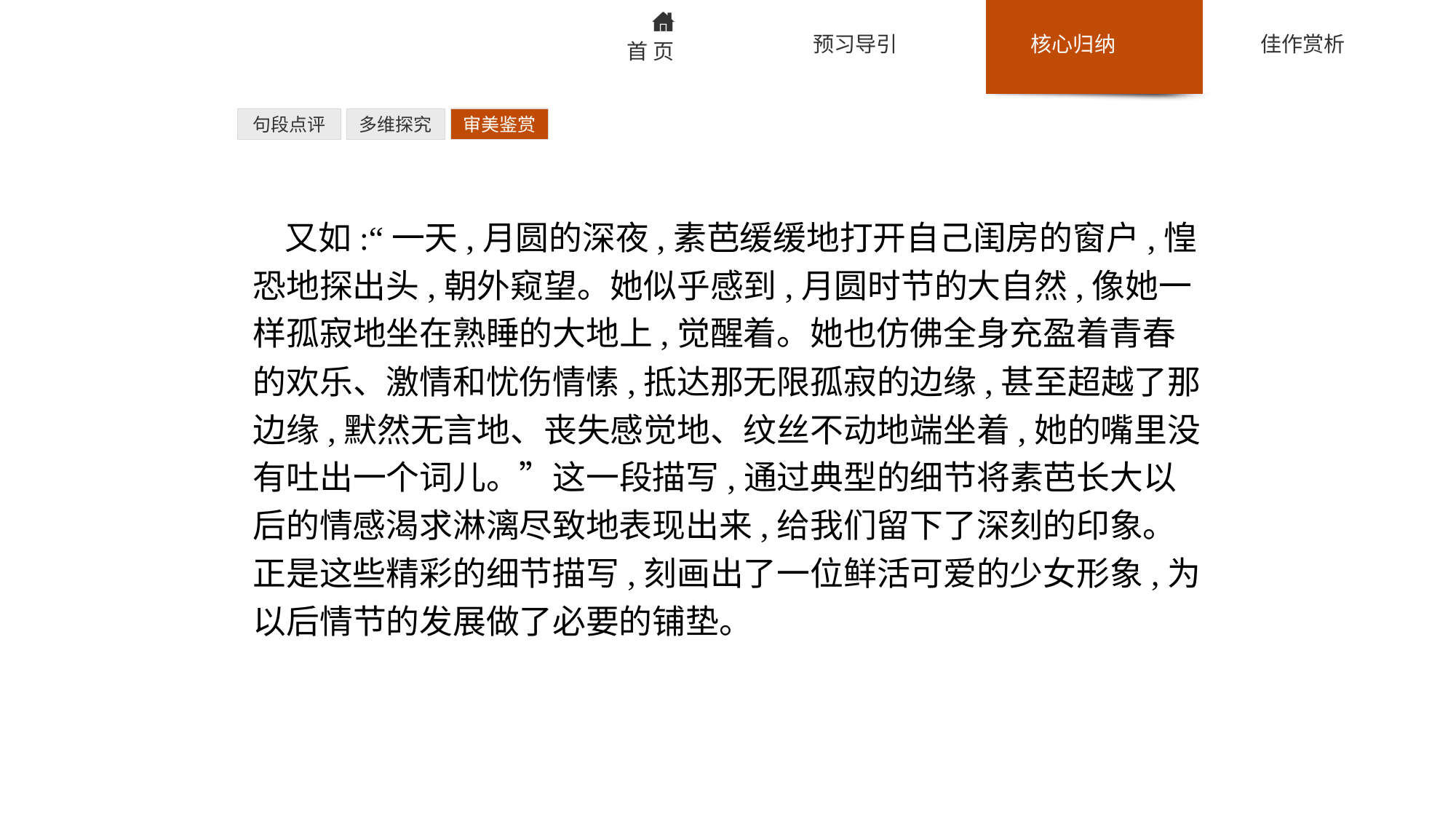

句段点评
多维探究
审美鉴赏
又如:“一天,月圆的深夜,素芭缓缓地打开自己闺房的窗户,惶恐地探出头,朝外窥望。她似乎感到,月圆时节的大自然,像她一样孤寂地坐在熟睡的大地上,觉醒着。她也仿佛全身充盈着青春的欢乐、激情和忧伤情愫,抵达那无限孤寂的边缘,甚至超越了那边缘,默然无言地、丧失感觉地、纹丝不动地端坐着,她的嘴里没有吐出一个词儿。”这一段描写,通过典型的细节将素芭长大以后的情感渴求淋漓尽致地表现出来,给我们留下了深刻的印象。正是这些精彩的细节描写,刻画出了一位鲜活可爱的少女形象,为以后情节的发展做了必要的铺垫。